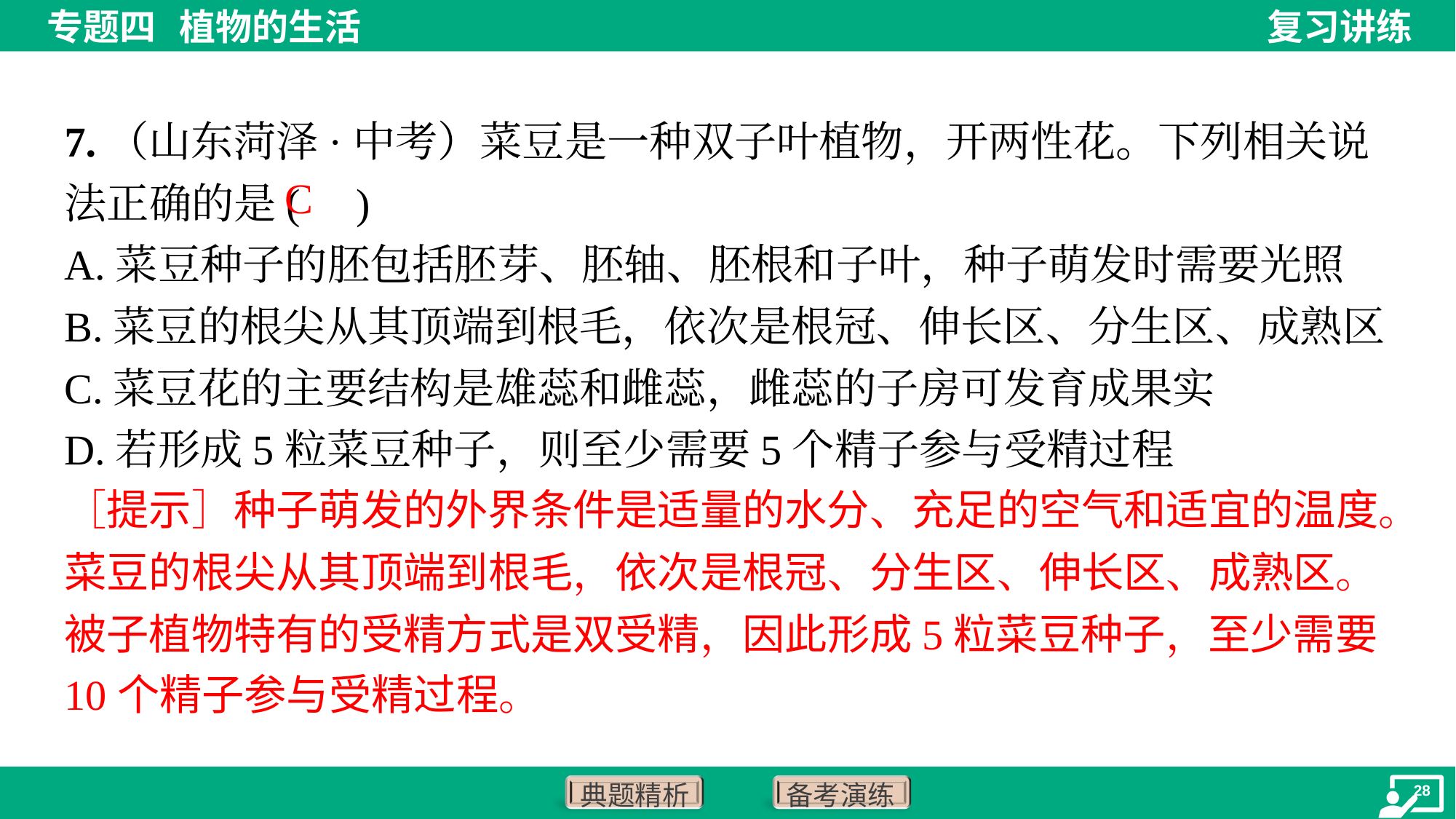

7.（山东菏泽·中考）菜豆是一种双子叶植物，开两性花。下列相关说法正确的是(     )
C
A.菜豆种子的胚包括胚芽、胚轴、胚根和子叶，种子萌发时需要光照
B.菜豆的根尖从其顶端到根毛，依次是根冠、伸长区、分生区、成熟区
C.菜豆花的主要结构是雄蕊和雌蕊，雌蕊的子房可发育成果实
D.若形成5粒菜豆种子，则至少需要5个精子参与受精过程
［提示］种子萌发的外界条件是适量的水分、充足的空气和适宜的温度。
菜豆的根尖从其顶端到根毛，依次是根冠、分生区、伸长区、成熟区。
被子植物特有的受精方式是双受精，因此形成5粒菜豆种子，至少需要
10个精子参与受精过程。